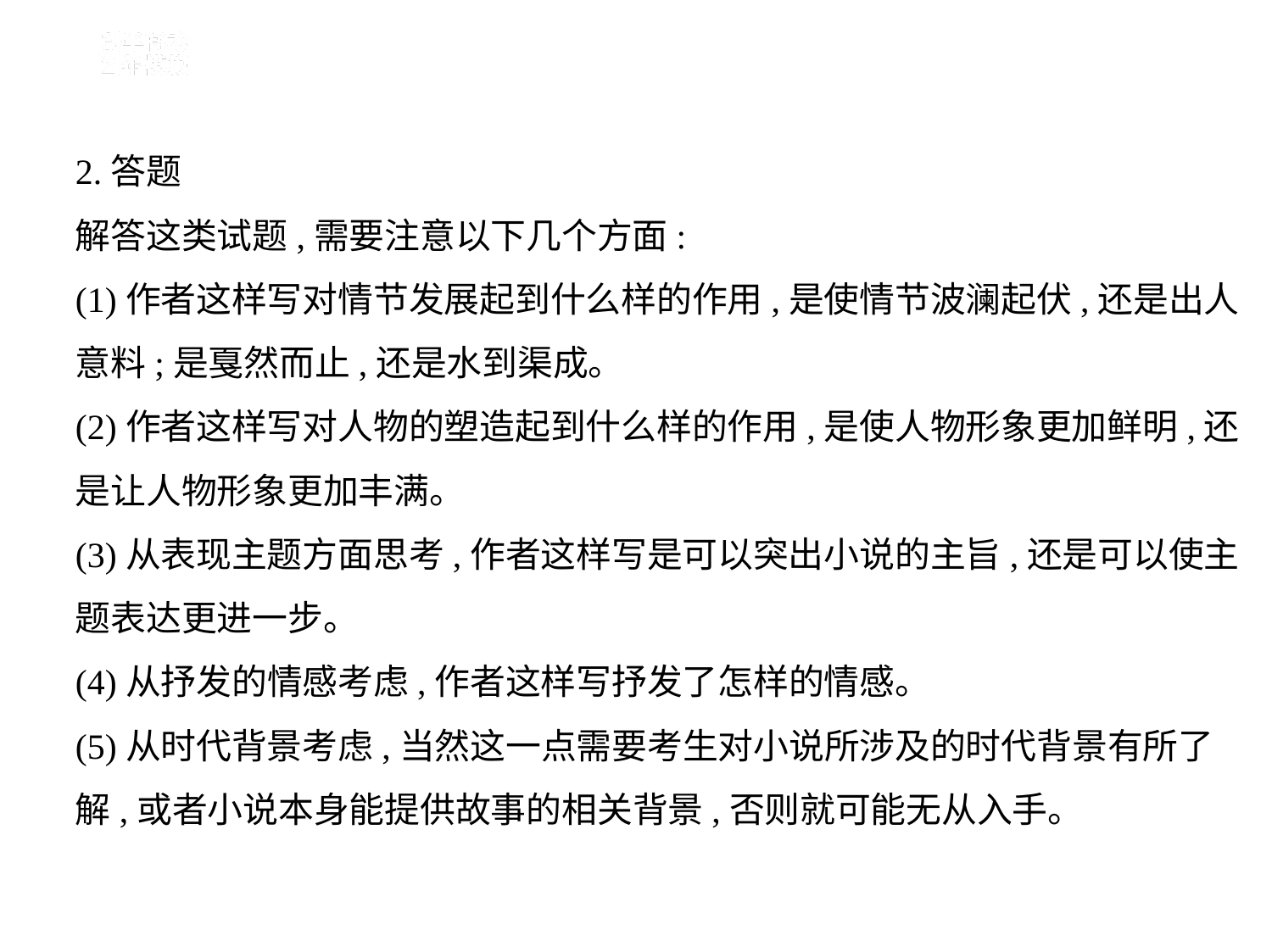

2.答题
解答这类试题,需要注意以下几个方面:
(1)作者这样写对情节发展起到什么样的作用,是使情节波澜起伏,还是出人
意料;是戛然而止,还是水到渠成。
(2)作者这样写对人物的塑造起到什么样的作用,是使人物形象更加鲜明,还
是让人物形象更加丰满。
(3)从表现主题方面思考,作者这样写是可以突出小说的主旨,还是可以使主
题表达更进一步。
(4)从抒发的情感考虑,作者这样写抒发了怎样的情感。
(5)从时代背景考虑,当然这一点需要考生对小说所涉及的时代背景有所了
解,或者小说本身能提供故事的相关背景,否则就可能无从入手。